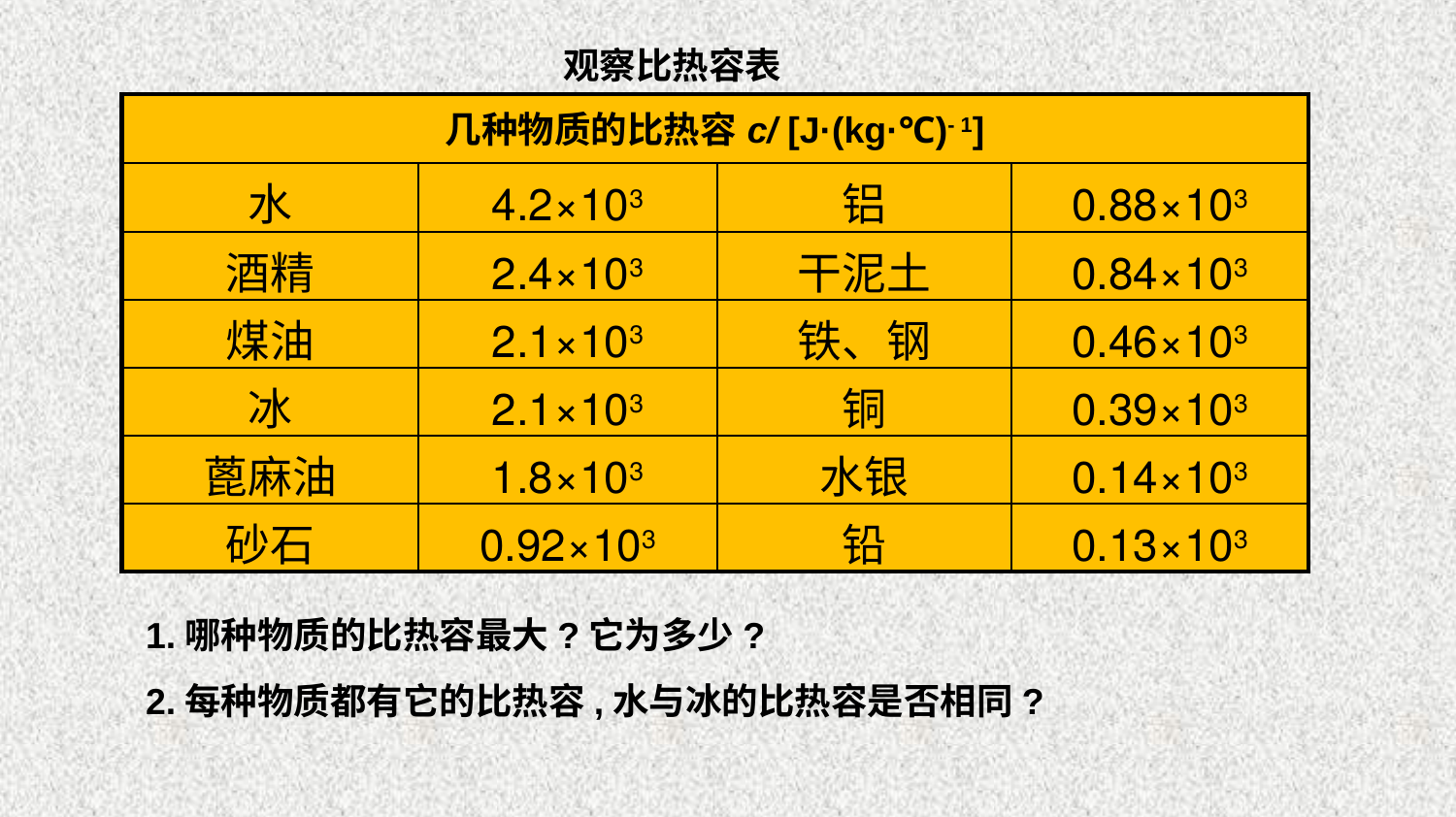

观察比热容表
| 几种物质的比热容c/ [J·(kg·℃)- 1] |  |  |  |
| --- | --- | --- | --- |
| 水 | 4.2×103 | 铝 | 0.88×103 |
| 酒精 | 2.4×103 | 干泥土 | 0.84×103 |
| 煤油 | 2.1×103 | 铁、钢 | 0.46×103 |
| 冰 | 2.1×103 | 铜 | 0.39×103 |
| 蓖麻油 | 1.8×103 | 水银 | 0.14×103 |
| 砂石 | 0.92×103 | 铅 | 0.13×103 |
1.哪种物质的比热容最大?它为多少?
2.每种物质都有它的比热容,水与冰的比热容是否相同?